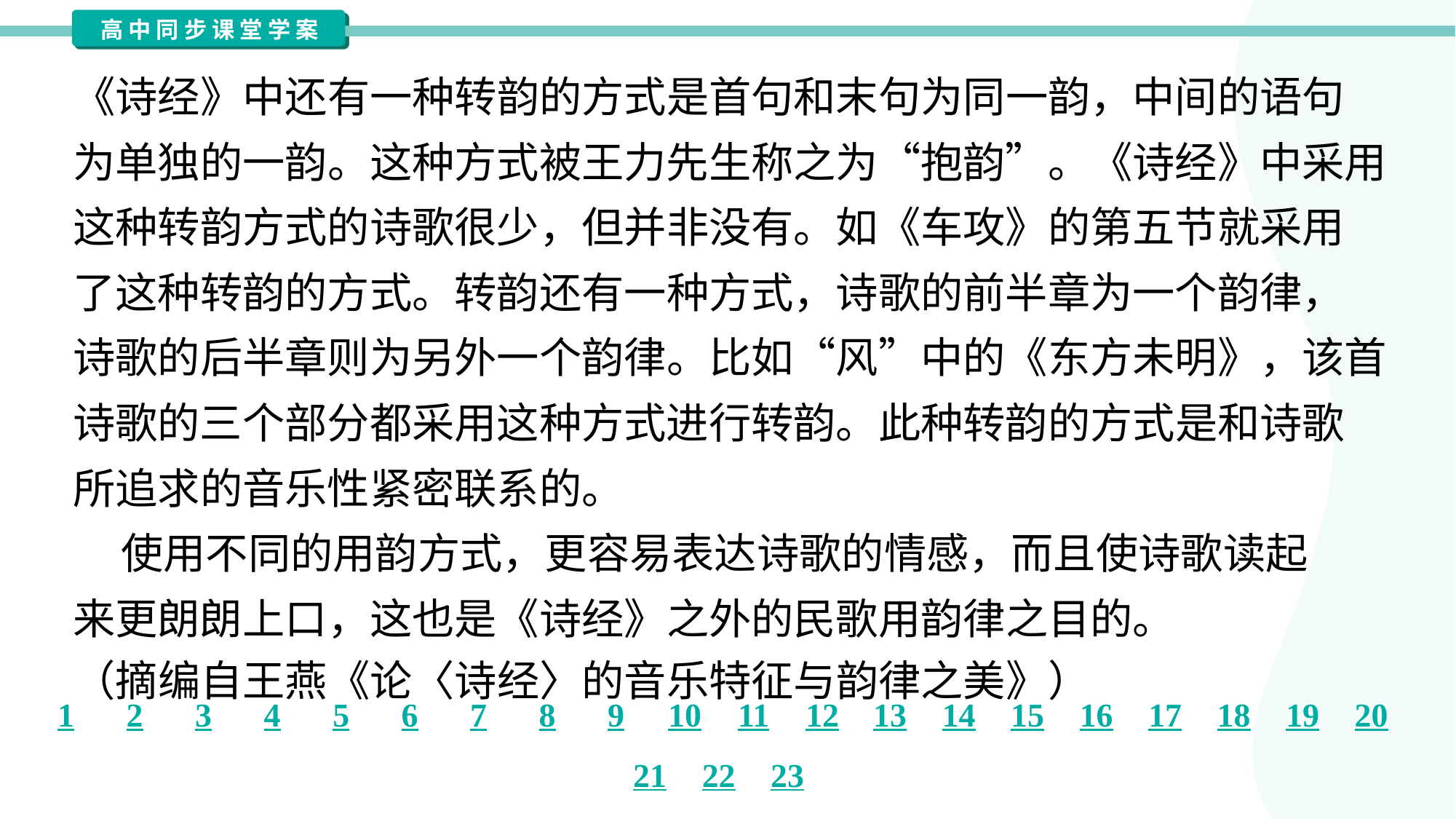

《诗经》中还有一种转韵的方式是首句和末句为同一韵，中间的语句
为单独的一韵。这种方式被王力先生称之为“抱韵”。《诗经》中采用
这种转韵方式的诗歌很少，但并非没有。如《车攻》的第五节就采用
了这种转韵的方式。转韵还有一种方式，诗歌的前半章为一个韵律，
诗歌的后半章则为另外一个韵律。比如“风”中的《东方未明》，该首
诗歌的三个部分都采用这种方式进行转韵。此种转韵的方式是和诗歌
所追求的音乐性紧密联系的。
    使用不同的用韵方式，更容易表达诗歌的情感，而且使诗歌读起
来更朗朗上口，这也是《诗经》之外的民歌用韵律之目的。
（摘编自王燕《论〈诗经〉的音乐特征与韵律之美》）#1.2.6